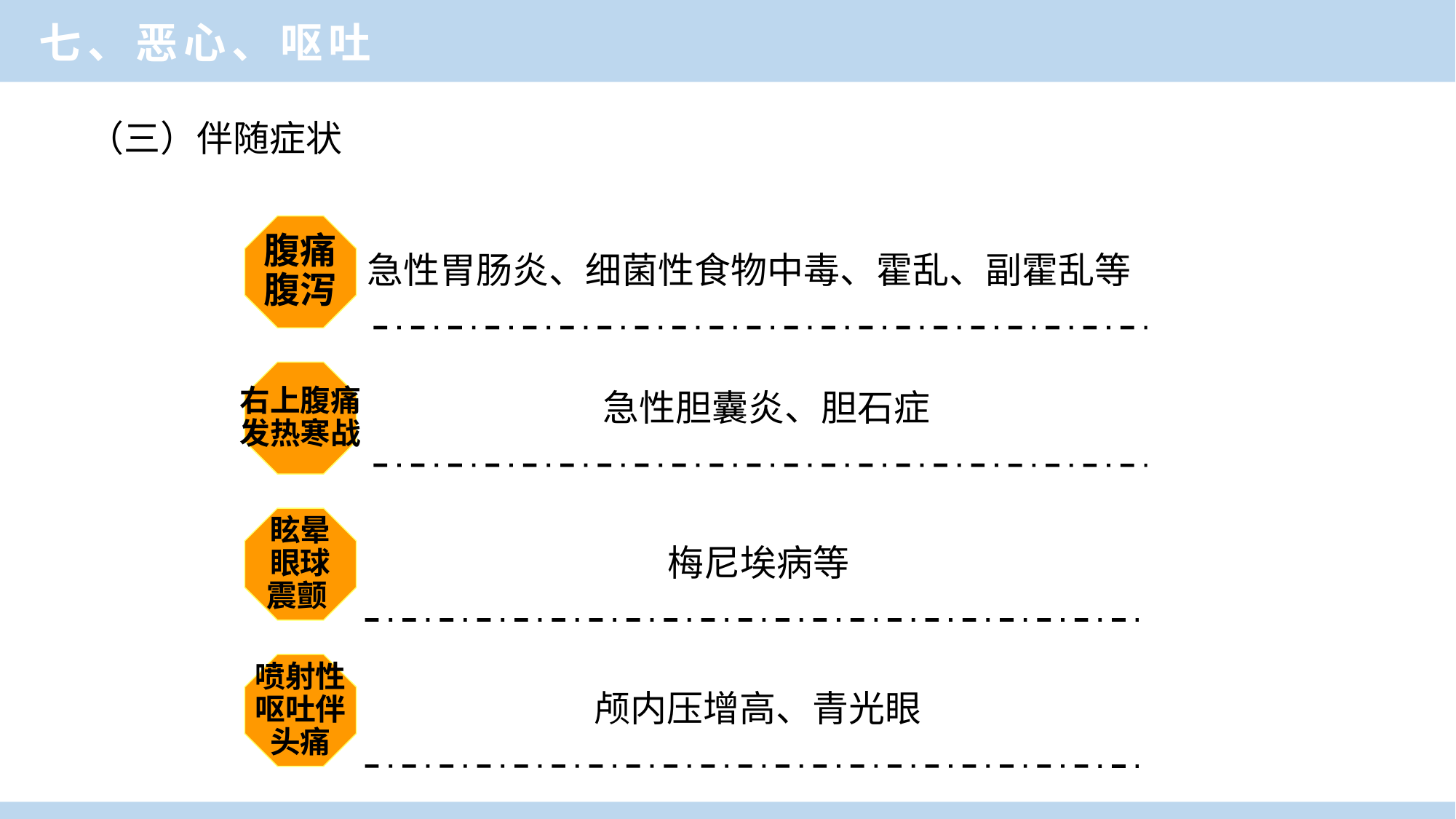

七、恶心、呕吐
（三）伴随症状
腹痛
腹泻
急性胃肠炎、细菌性食物中毒、霍乱、副霍乱等

右上腹痛
发热寒战
急性胆囊炎、胆石症

眩晕
眼球
震颤
梅尼埃病等

喷射性
呕吐伴
头痛
颅内压增高、青光眼